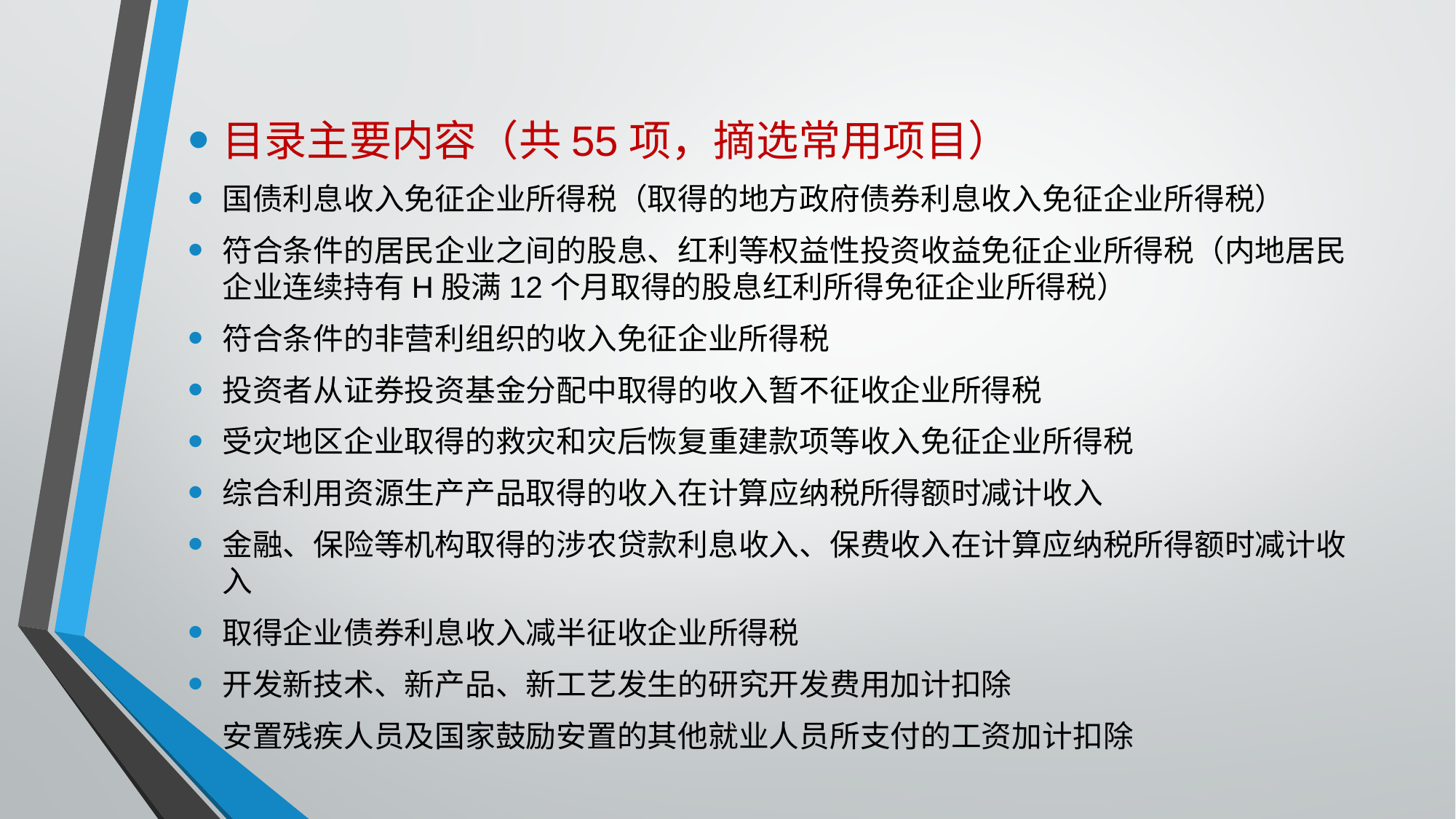

目录主要内容（共55项，摘选常用项目）
国债利息收入免征企业所得税（取得的地方政府债券利息收入免征企业所得税）
符合条件的居民企业之间的股息、红利等权益性投资收益免征企业所得税（内地居民企业连续持有H股满12个月取得的股息红利所得免征企业所得税）
符合条件的非营利组织的收入免征企业所得税
投资者从证券投资基金分配中取得的收入暂不征收企业所得税
受灾地区企业取得的救灾和灾后恢复重建款项等收入免征企业所得税
综合利用资源生产产品取得的收入在计算应纳税所得额时减计收入
金融、保险等机构取得的涉农贷款利息收入、保费收入在计算应纳税所得额时减计收入
取得企业债券利息收入减半征收企业所得税
开发新技术、新产品、新工艺发生的研究开发费用加计扣除
安置残疾人员及国家鼓励安置的其他就业人员所支付的工资加计扣除